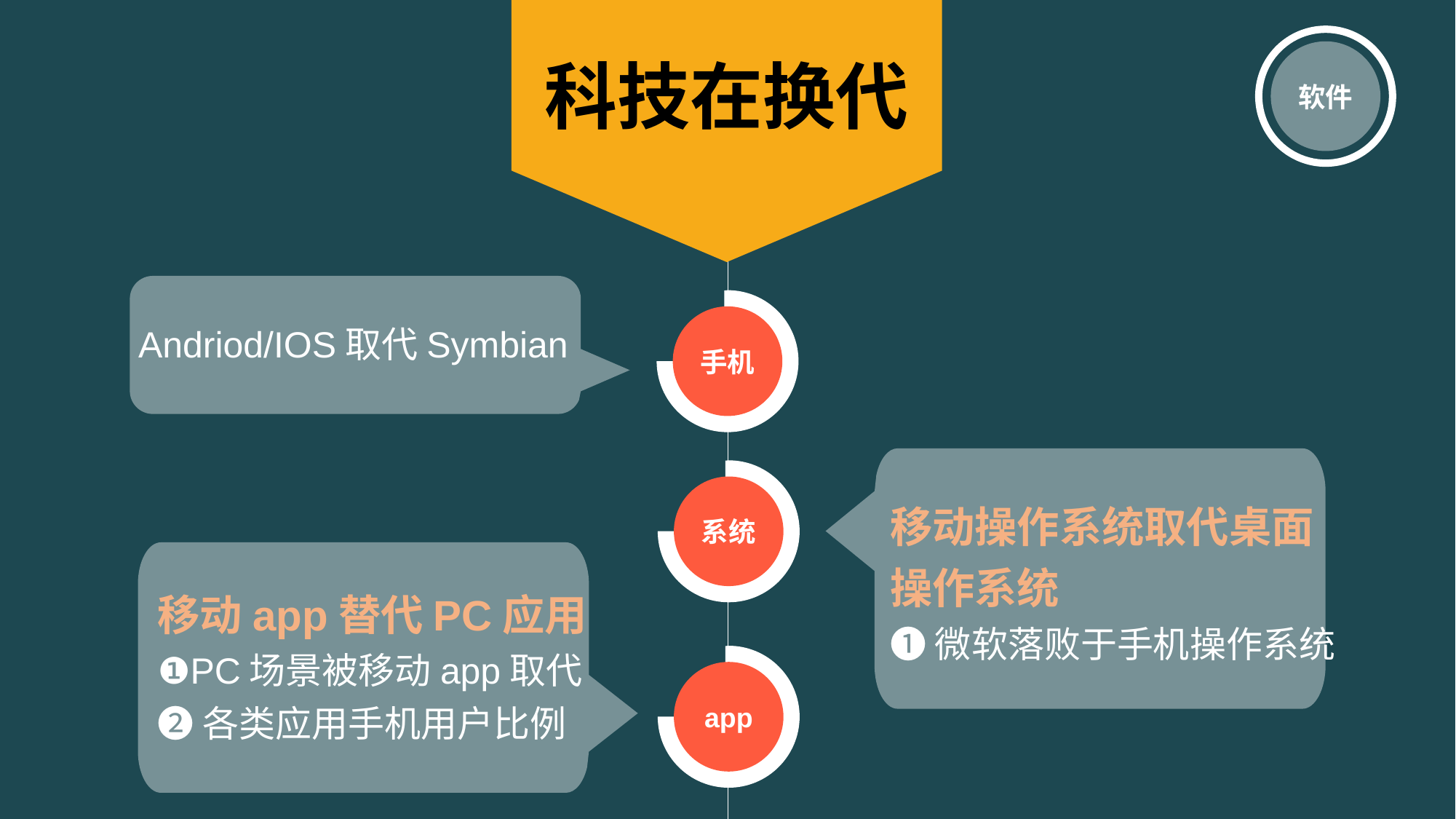

软件
科技在换代

手机
Andriod/IOS取代Symbian

系统
移动操作系统取代桌面
操作系统
❶微软落败于手机操作系统
移动app替代PC应用
❶PC场景被移动app取代
❷各类应用手机用户比例

app